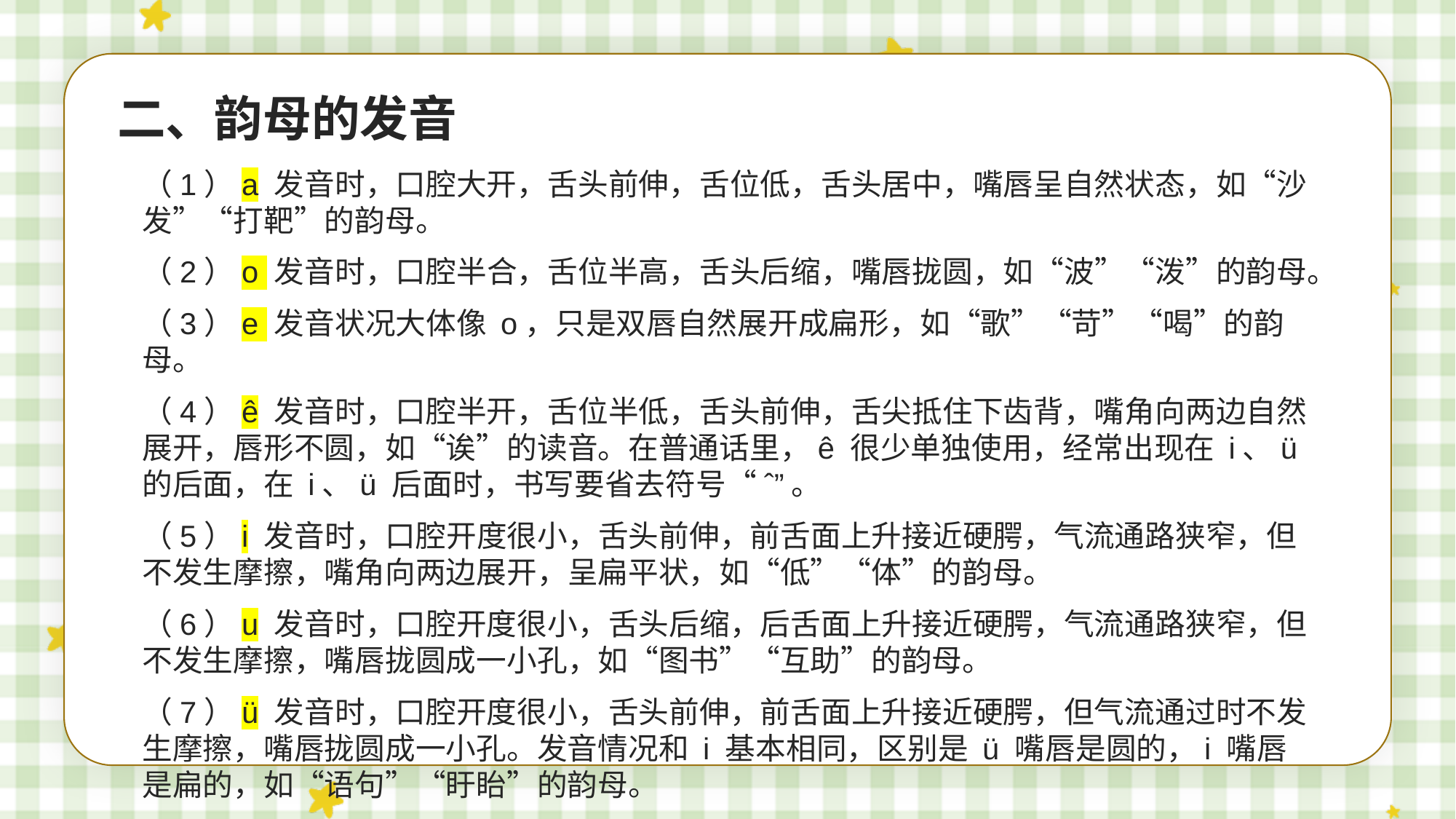

二、韵母的发音
（1）a 发音时，口腔大开，舌头前伸，舌位低，舌头居中，嘴唇呈自然状态，如“沙发”“打靶”的韵母。
（2）o 发音时，口腔半合，舌位半高，舌头后缩，嘴唇拢圆，如“波”“泼”的韵母。
（3）e 发音状况大体像 o，只是双唇自然展开成扁形，如“歌”“苛”“喝”的韵母。
（4）ê 发音时，口腔半开，舌位半低，舌头前伸，舌尖抵住下齿背，嘴角向两边自然展开，唇形不圆，如“诶”的读音。在普通话里，ê 很少单独使用，经常出现在 i、ü的后面，在 i、ü 后面时，书写要省去符号“ˆ”。
（5）i 发音时，口腔开度很小，舌头前伸，前舌面上升接近硬腭，气流通路狭窄，但不发生摩擦，嘴角向两边展开，呈扁平状，如“低”“体”的韵母。
（6）u 发音时，口腔开度很小，舌头后缩，后舌面上升接近硬腭，气流通路狭窄，但不发生摩擦，嘴唇拢圆成一小孔，如“图书”“互助”的韵母。
（7）ü 发音时，口腔开度很小，舌头前伸，前舌面上升接近硬腭，但气流通过时不发生摩擦，嘴唇拢圆成一小孔。发音情况和 i 基本相同，区别是 ü 嘴唇是圆的，i 嘴唇是扁的，如“语句”“盱眙”的韵母。